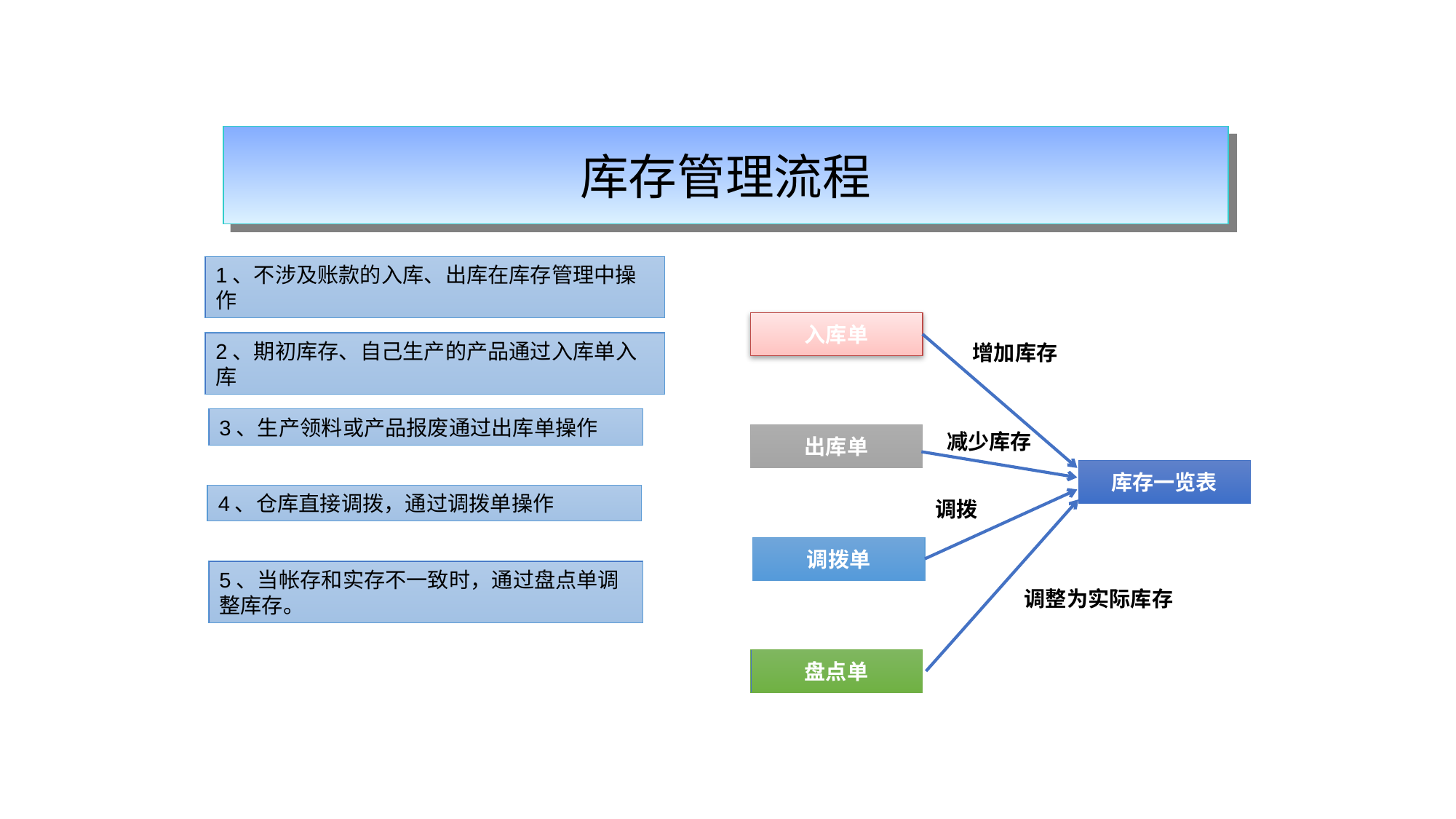

库存管理流程
1、不涉及账款的入库、出库在库存管理中操作
入库单
2、期初库存、自己生产的产品通过入库单入库
增加库存
3、生产领料或产品报废通过出库单操作
减少库存
出库单
库存一览表
4、仓库直接调拨，通过调拨单操作
调拨
调拨单
5、当帐存和实存不一致时，通过盘点单调整库存。
调整为实际库存
盘点单